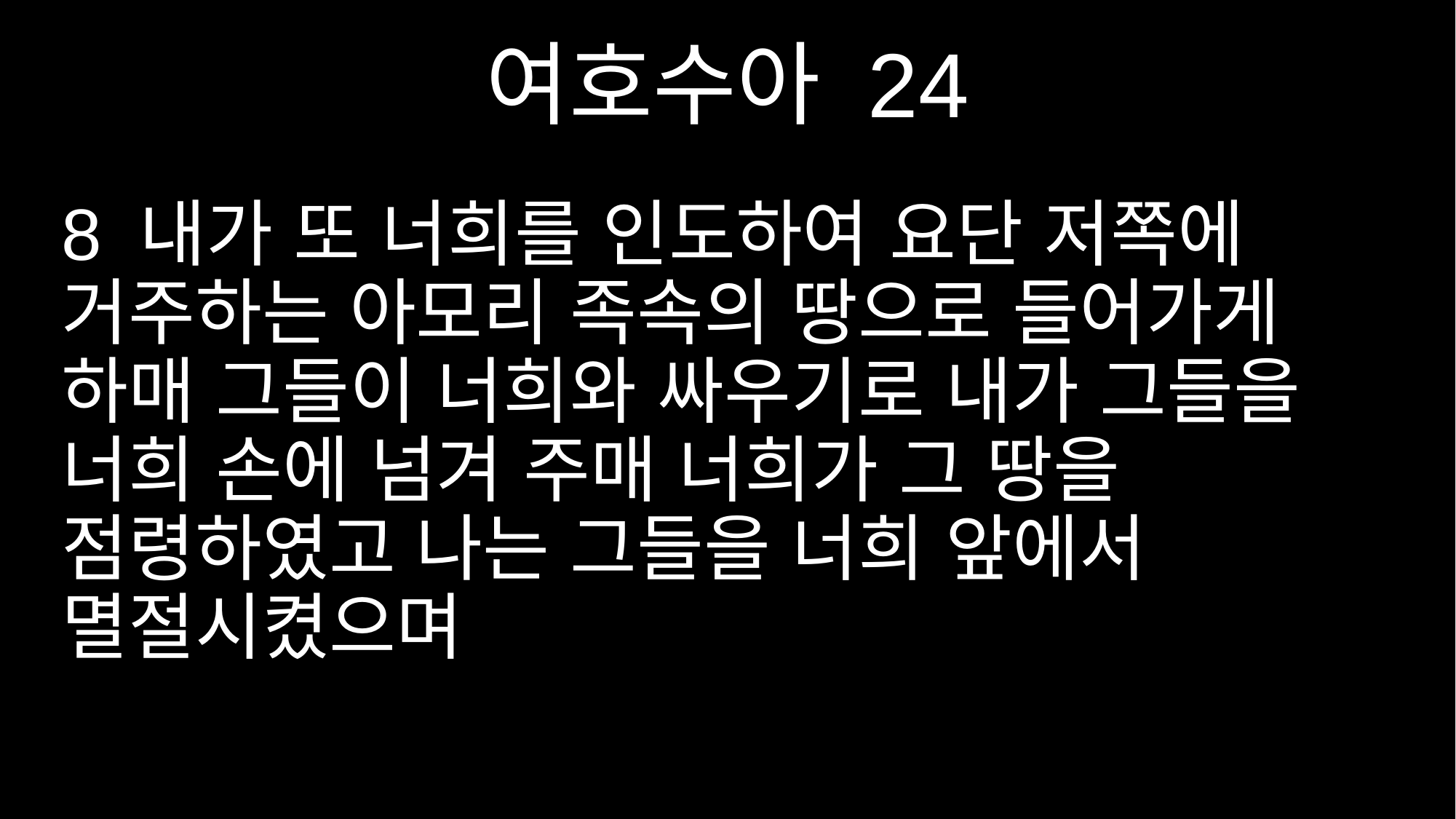

여호수아 24
8 내가 또 너희를 인도하여 요단 저쪽에 거주하는 아모리 족속의 땅으로 들어가게 하매 그들이 너희와 싸우기로 내가 그들을 너희 손에 넘겨 주매 너희가 그 땅을 점령하였고 나는 그들을 너희 앞에서 멸절시켰으며